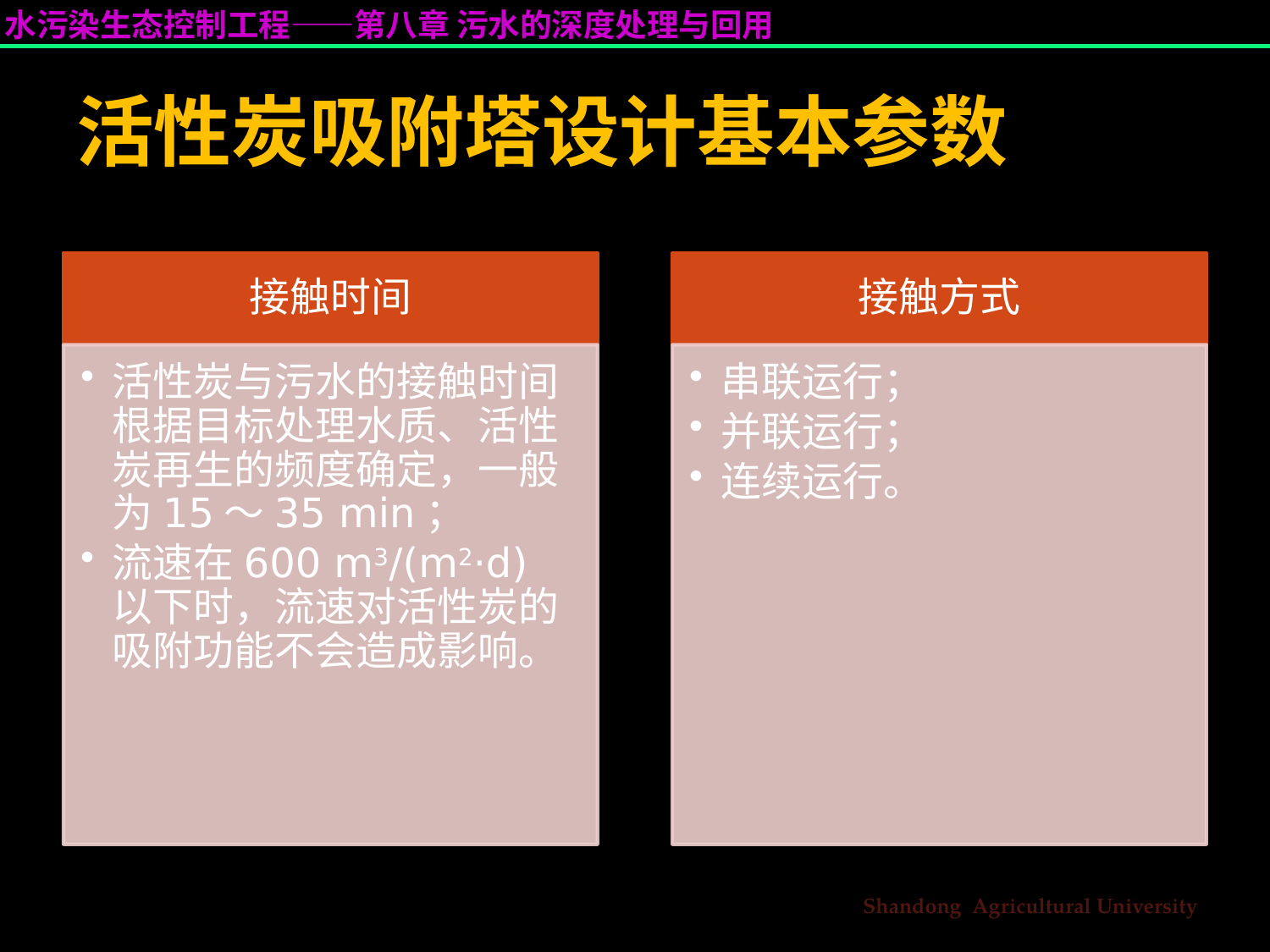

# 活性炭吸附塔设计基本参数
接触时间
活性炭与污水的接触时间根据目标处理水质、活性炭再生的频度确定，一般为15～35 min；
流速在600 m3/(m2·d)以下时，流速对活性炭的吸附功能不会造成影响。
接触方式
串联运行；
并联运行；
连续运行。